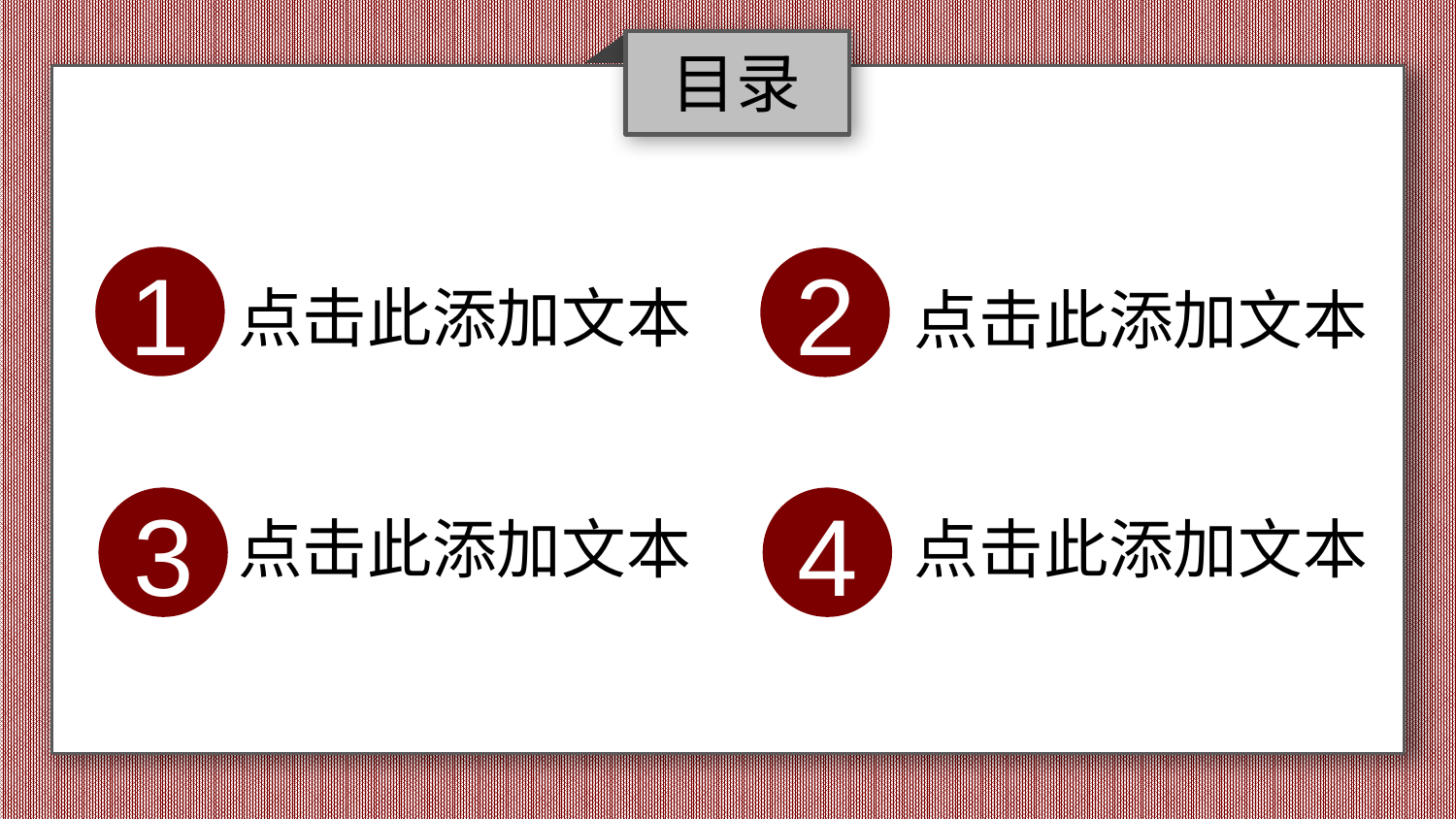

目录

1
点击此添加文本
2
点击此添加文本
3
点击此添加文本
4
点击此添加文本